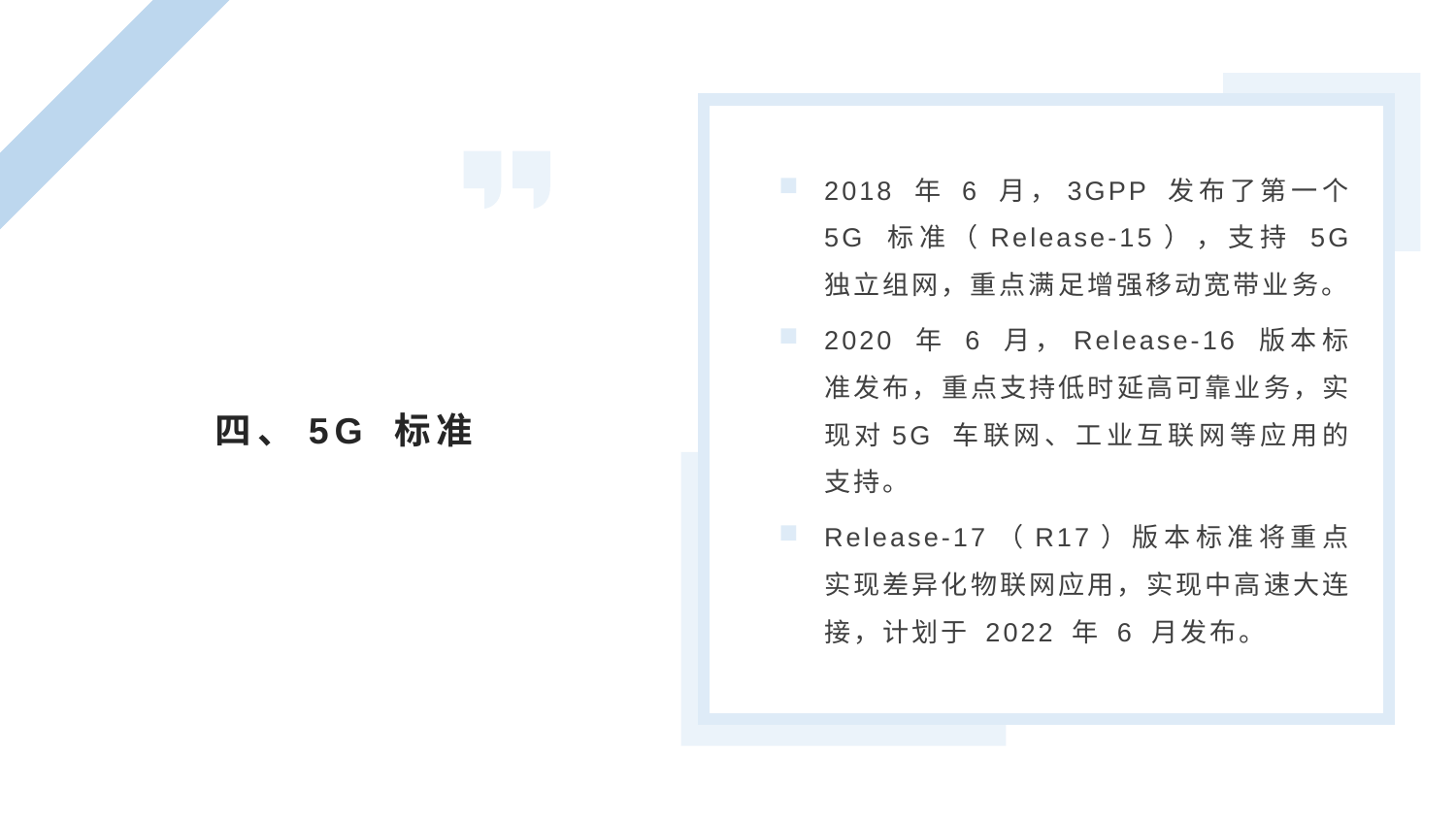

2018 年 6 月，3GPP 发布了第一个 5G 标准（Release-15），支持 5G 独立组网，重点满足增强移动宽带业务。
2020 年 6 月，Release-16 版本标准发布，重点支持低时延高可靠业务，实现对5G 车联网、工业互联网等应用的支持。
Release-17（R17）版本标准将重点实现差异化物联网应用，实现中高速大连接，计划于 2022 年 6 月发布。
四、5G 标准